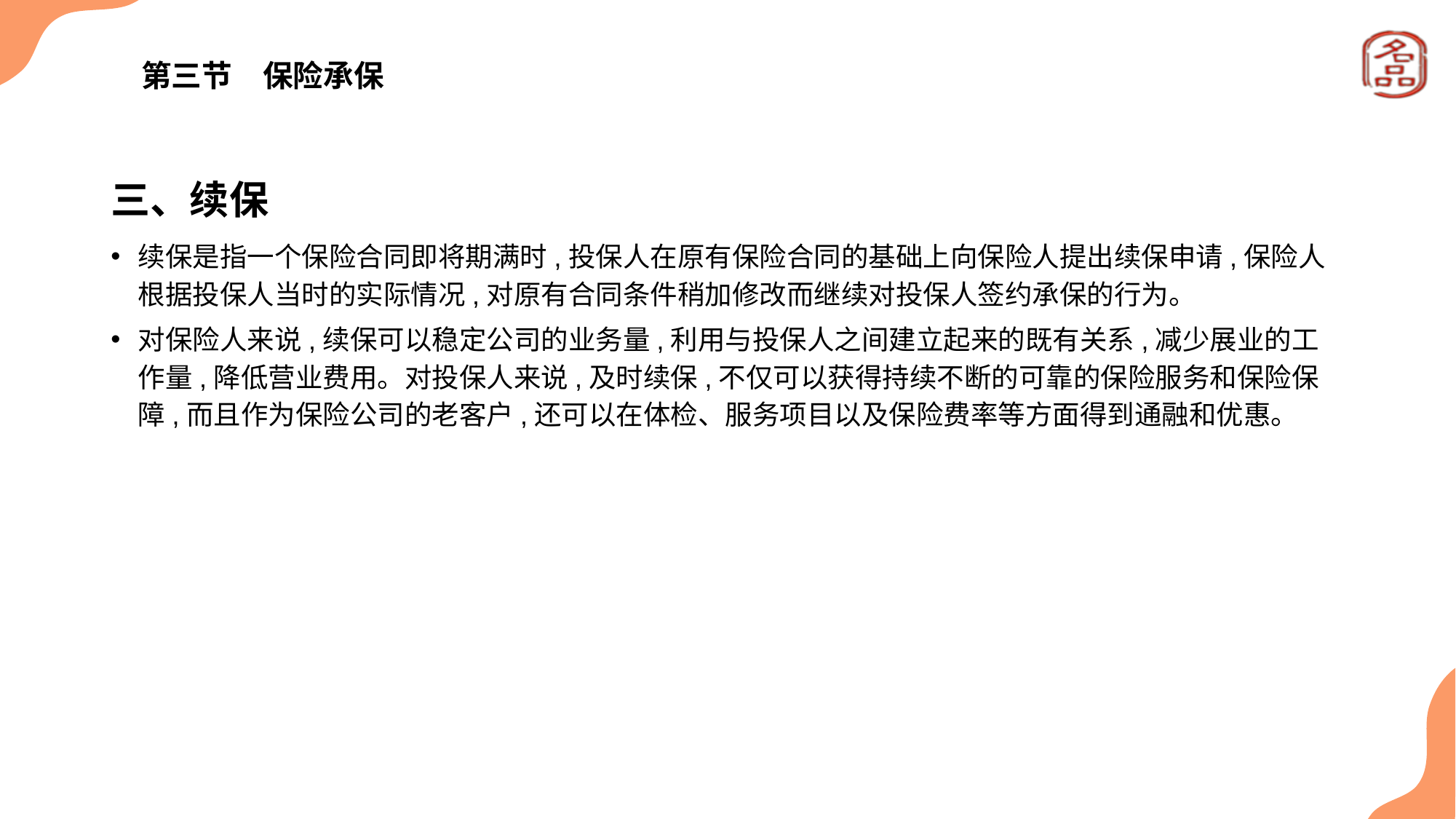

# 第三节　保险承保
三、续保
续保是指一个保险合同即将期满时,投保人在原有保险合同的基础上向保险人提出续保申请,保险人根据投保人当时的实际情况,对原有合同条件稍加修改而继续对投保人签约承保的行为。
对保险人来说,续保可以稳定公司的业务量,利用与投保人之间建立起来的既有关系,减少展业的工作量,降低营业费用。对投保人来说,及时续保,不仅可以获得持续不断的可靠的保险服务和保险保障,而且作为保险公司的老客户,还可以在体检、服务项目以及保险费率等方面得到通融和优惠。